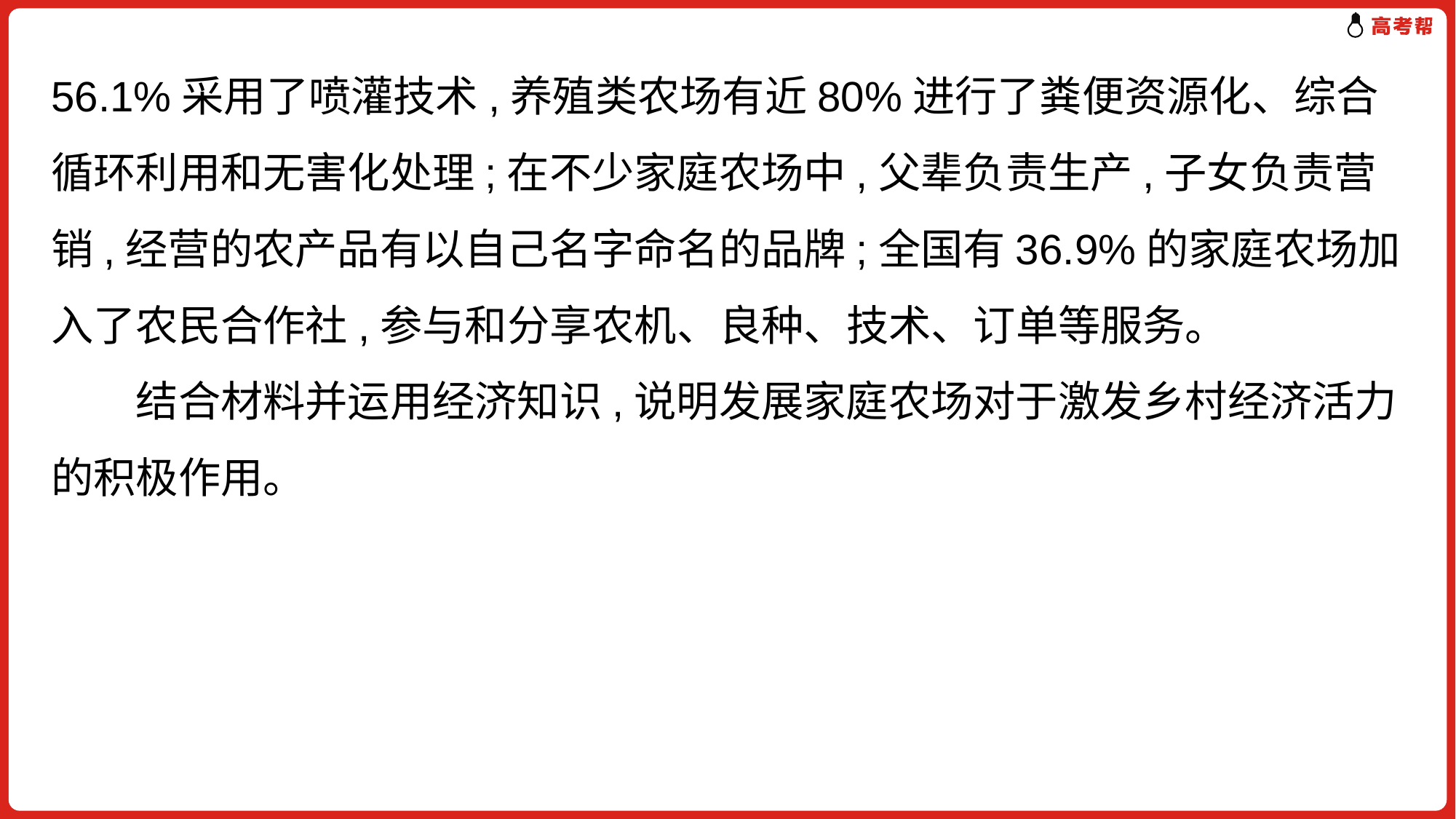

# 56.1%采用了喷灌技术,养殖类农场有近80%进行了粪便资源化、综合循环利用和无害化处理;在不少家庭农场中,父辈负责生产,子女负责营销,经营的农产品有以自己名字命名的品牌;全国有36.9%的家庭农场加入了农民合作社,参与和分享农机、良种、技术、订单等服务。 　　结合材料并运用经济知识,说明发展家庭农场对于激发乡村经济活力的积极作用。